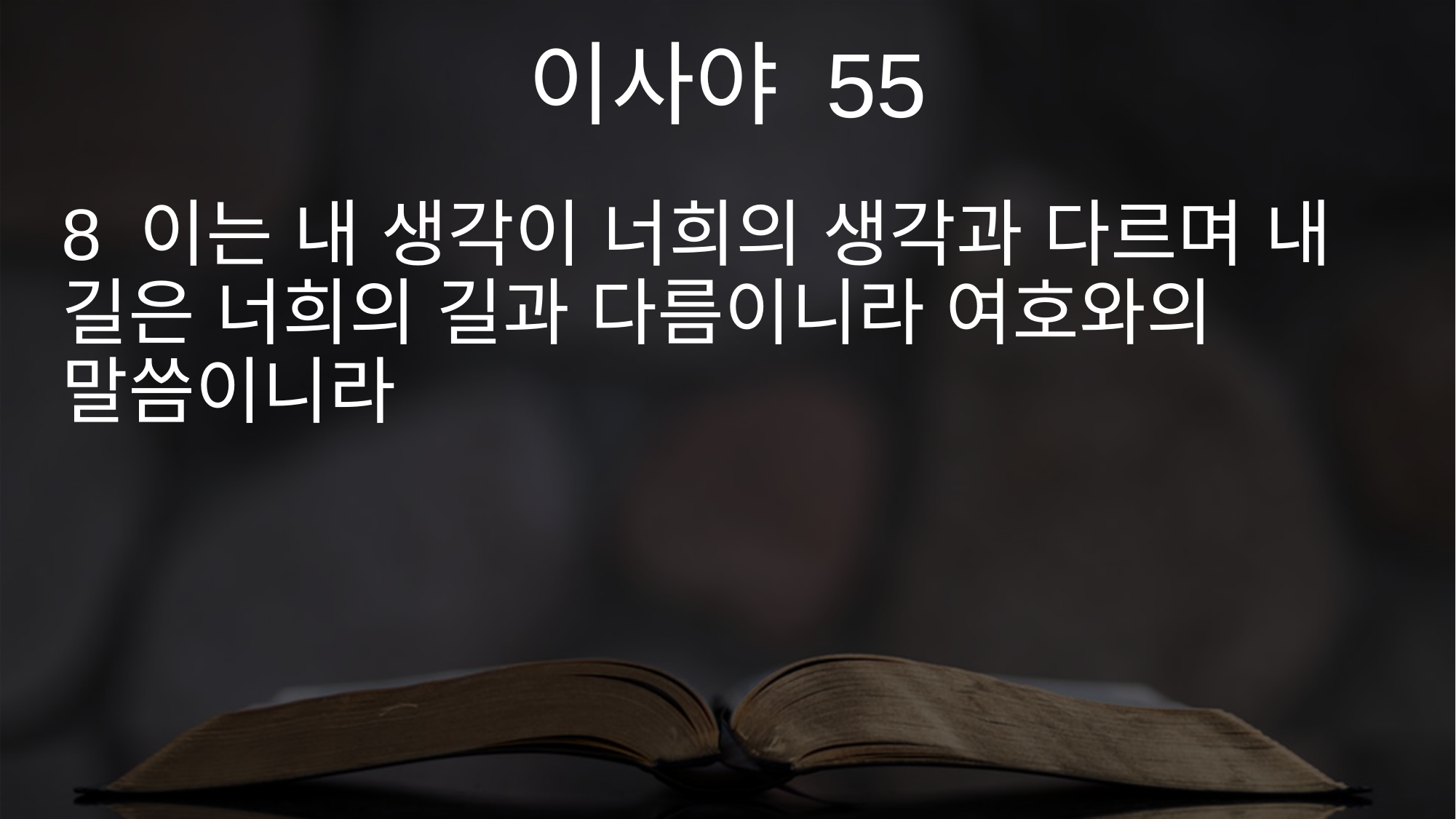

이사야 55
8 이는 내 생각이 너희의 생각과 다르며 내 길은 너희의 길과 다름이니라 여호와의 말씀이니라